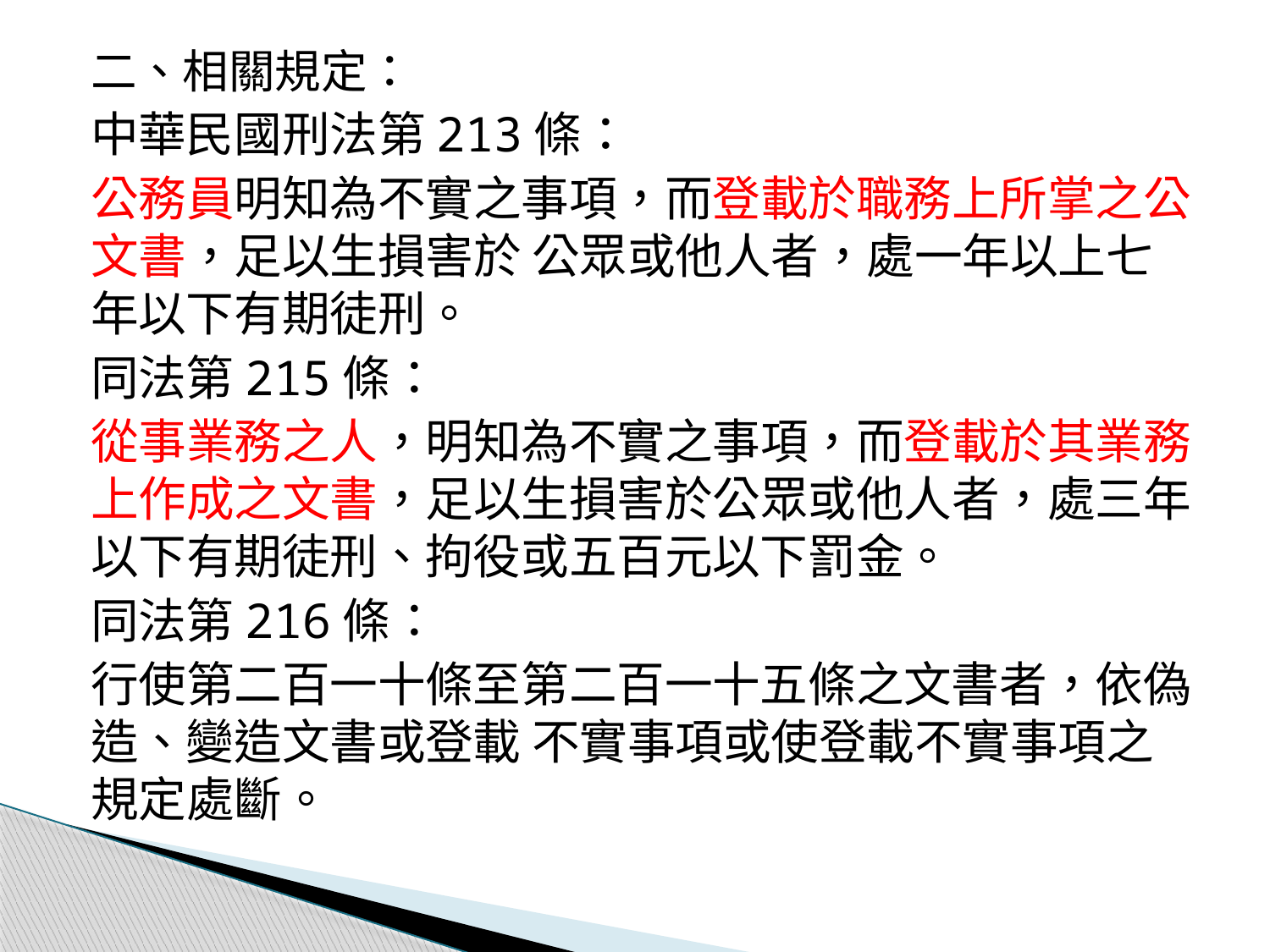

二、相關規定：
中華民國刑法第213條：
公務員明知為不實之事項，而登載於職務上所掌之公文書，足以生損害於 公眾或他人者，處一年以上七年以下有期徒刑。
同法第215條：
從事業務之人，明知為不實之事項，而登載於其業務上作成之文書，足以生損害於公眾或他人者，處三年以下有期徒刑、拘役或五百元以下罰金。
同法第216條：
行使第二百一十條至第二百一十五條之文書者，依偽造、變造文書或登載 不實事項或使登載不實事項之規定處斷。